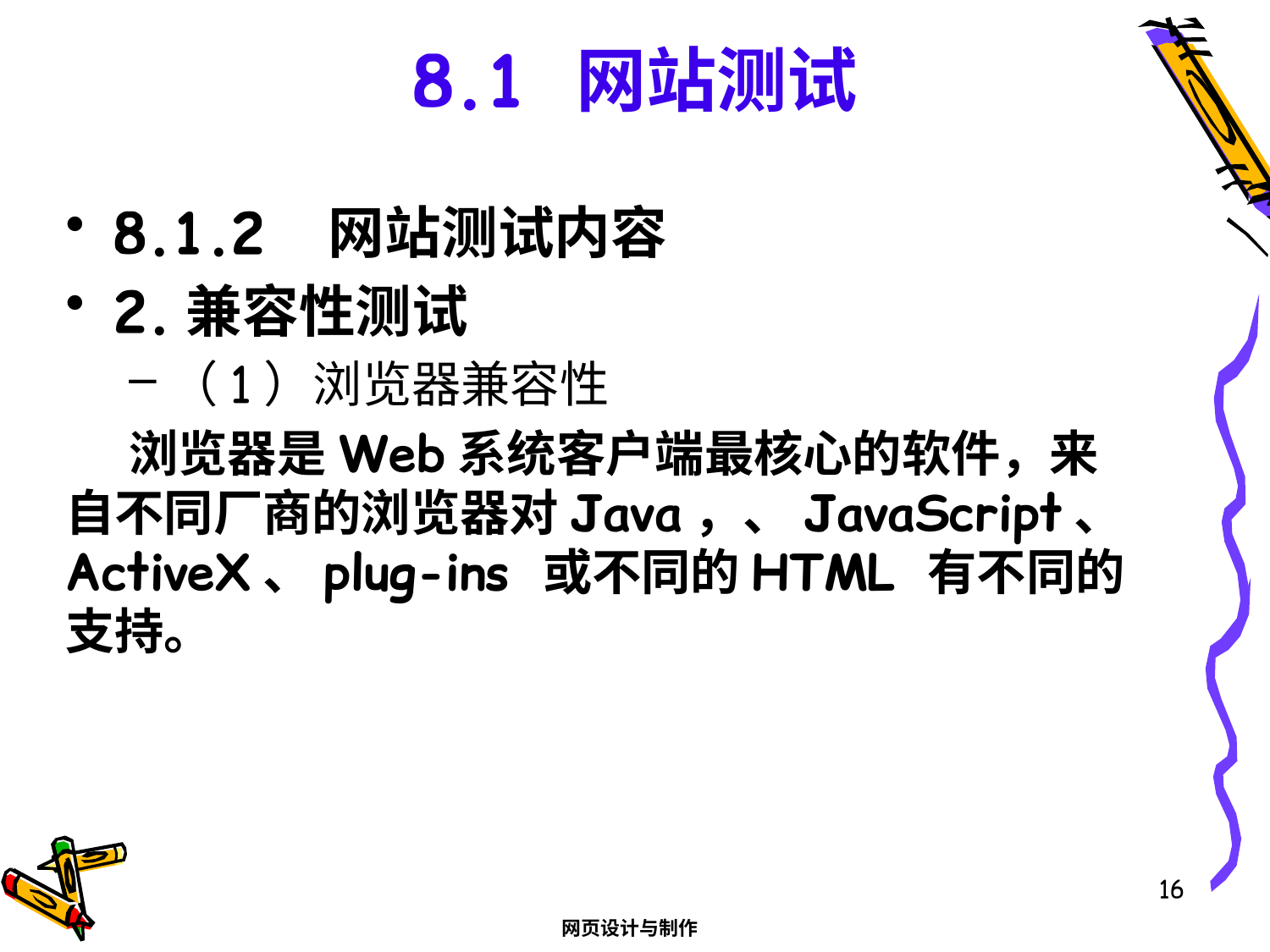

# 8.1 网站测试
8.1.2  网站测试内容
2.兼容性测试
（1）浏览器兼容性
浏览器是Web系统客户端最核心的软件，来自不同厂商的浏览器对Java，、JavaScript、ActiveX、plug-ins 或不同的HTML 有不同的支持。
16
网页设计与制作